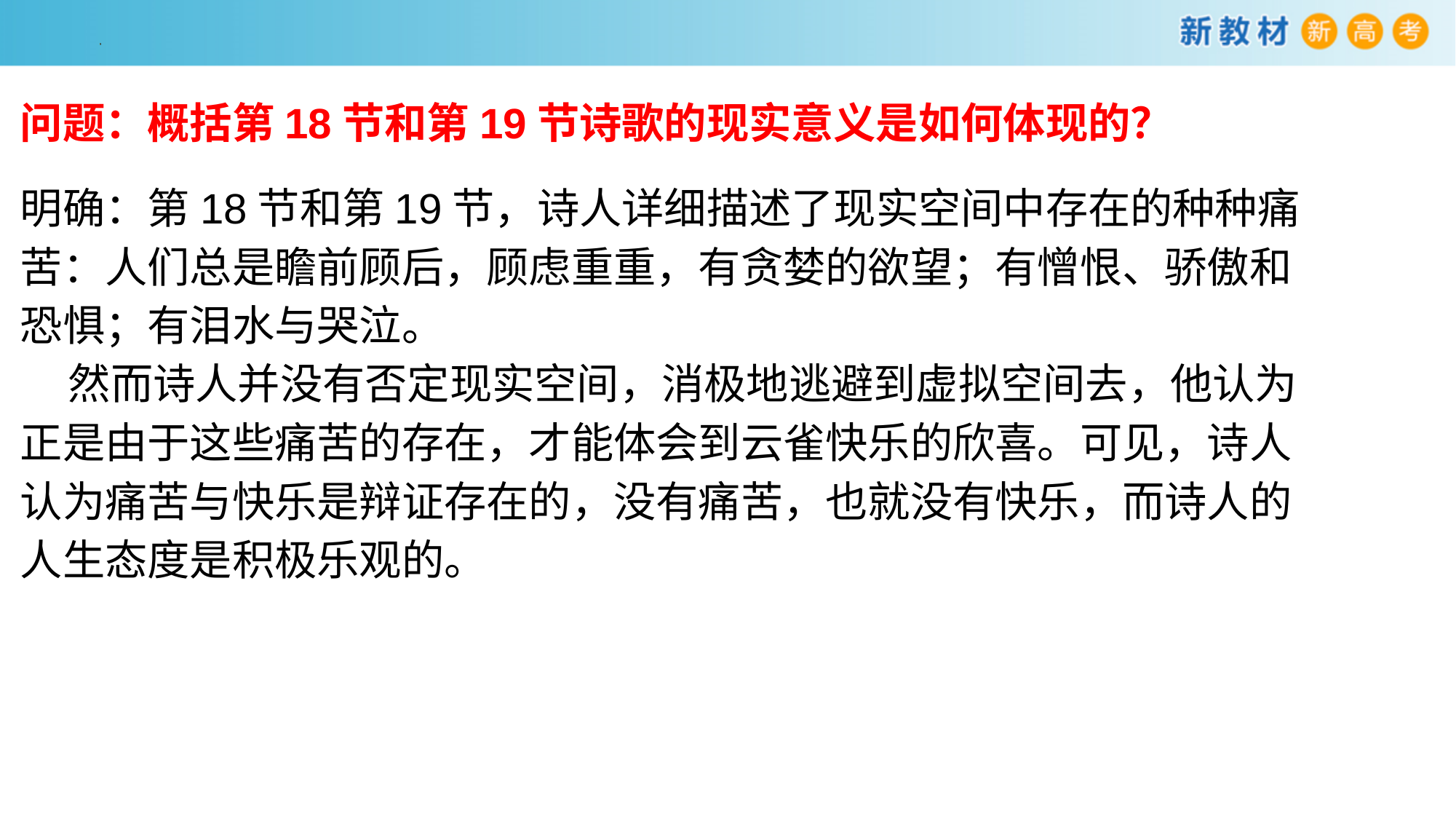

问题：概括第18节和第19节诗歌的现实意义是如何体现的？
明确：第18节和第19节，诗人详细描述了现实空间中存在的种种痛苦：人们总是瞻前顾后，顾虑重重，有贪婪的欲望；有憎恨、骄傲和恐惧；有泪水与哭泣。
    然而诗人并没有否定现实空间，消极地逃避到虚拟空间去，他认为正是由于这些痛苦的存在，才能体会到云雀快乐的欣喜。可见，诗人认为痛苦与快乐是辩证存在的，没有痛苦，也就没有快乐，而诗人的人生态度是积极乐观的。